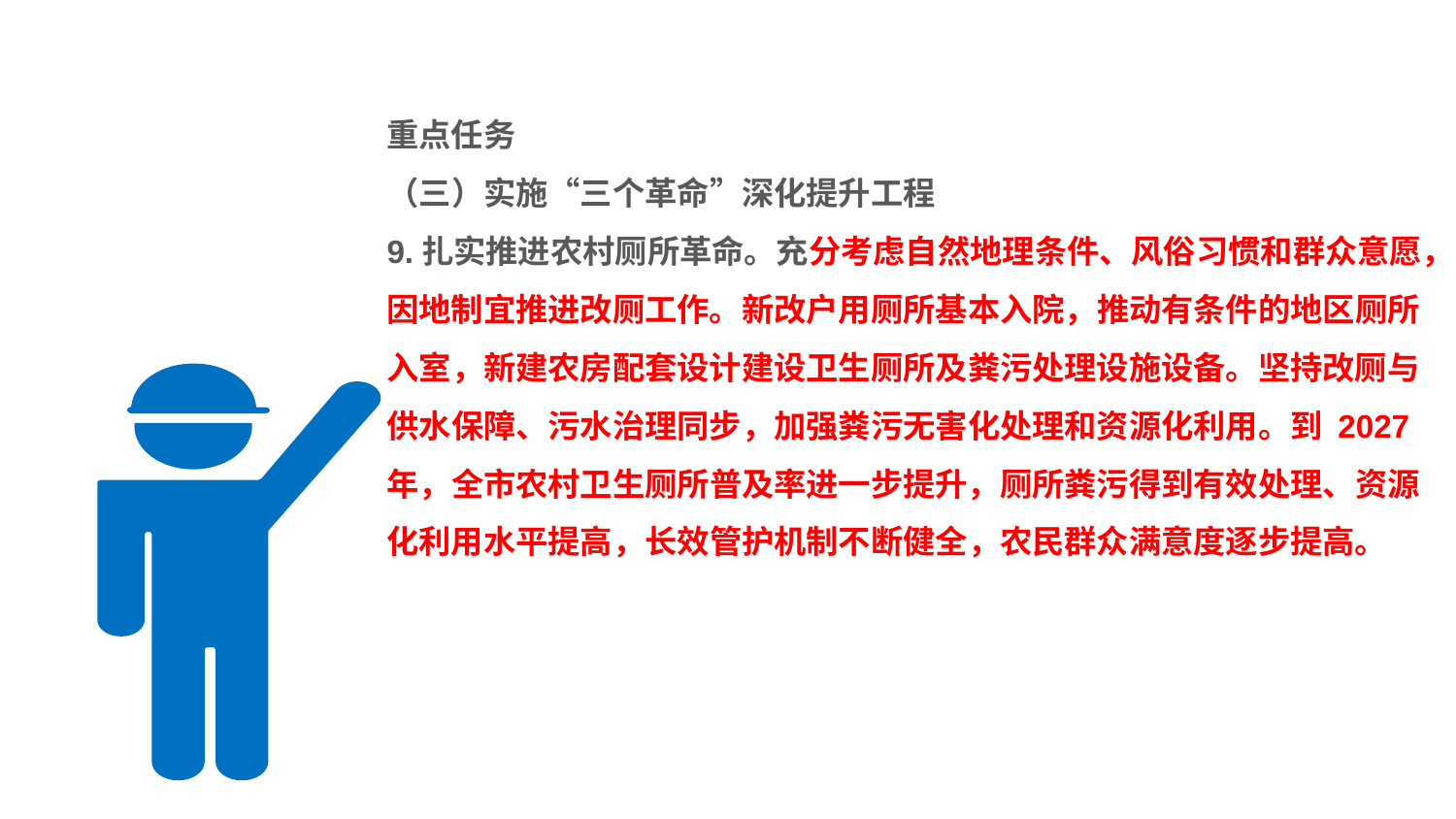

#
重点任务
（三）实施“三个革命”深化提升工程
9.扎实推进农村厕所革命。充分考虑自然地理条件、风俗习惯和群众意愿，因地制宜推进改厕工作。新改户用厕所基本入院，推动有条件的地区厕所入室，新建农房配套设计建设卫生厕所及粪污处理设施设备。坚持改厕与供水保障、污水治理同步，加强粪污无害化处理和资源化利用。到 2027 年，全市农村卫生厕所普及率进一步提升，厕所粪污得到有效处理、资源化利用水平提高，长效管护机制不断健全，农民群众满意度逐步提高。